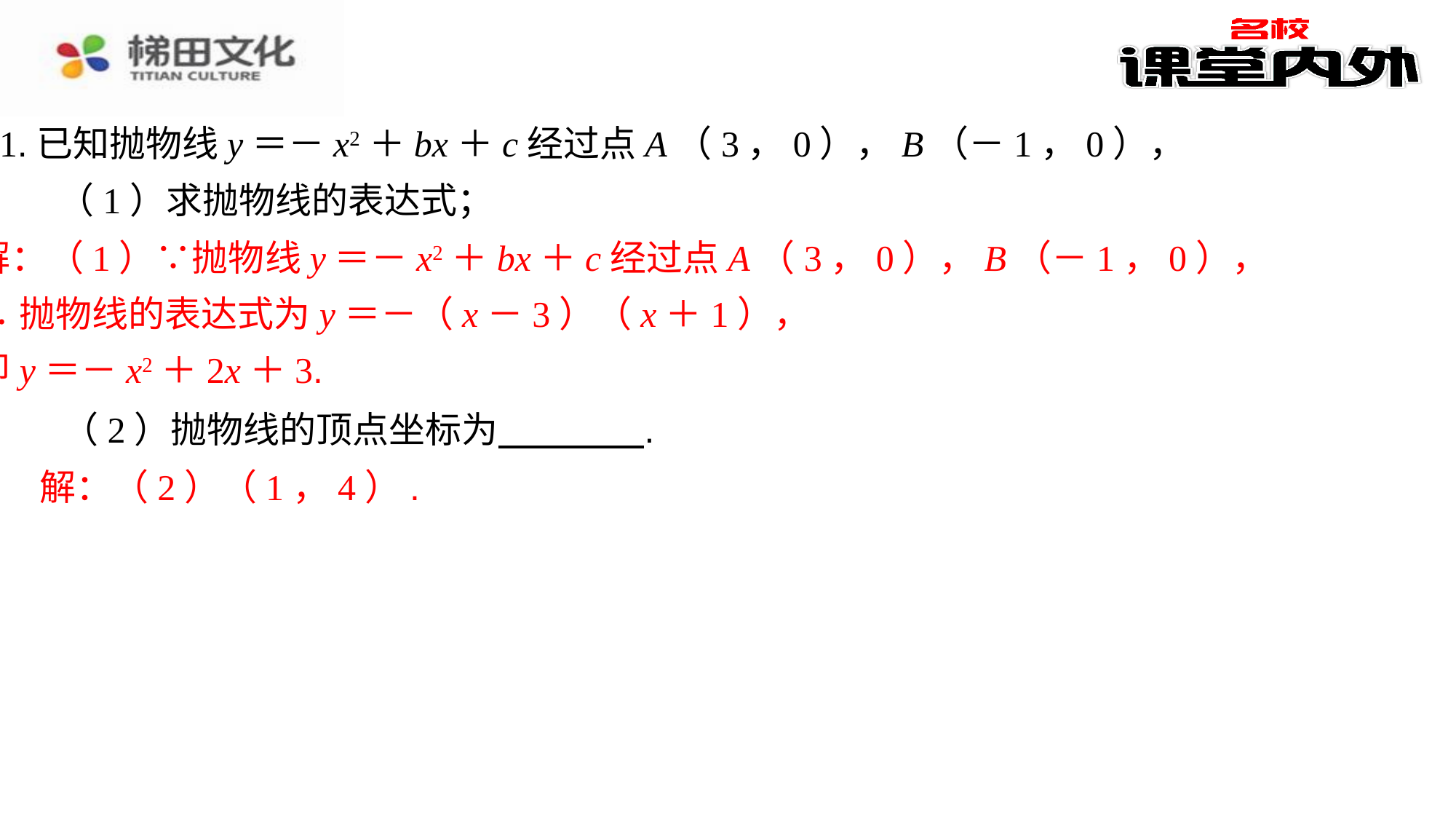

11.已知抛物线y＝－x2＋bx＋c经过点A（3，0），B（－1，0），
（1）求抛物线的表达式；
解：（1）∵抛物线y＝－x2＋bx＋c经过点A（3，0），B（－1，0），
∴抛物线的表达式为y＝－（x－3）（x＋1），
即y＝－x2＋2x＋3.
（2）抛物线的顶点坐标为 　　　　⁠.
解：（2）（1，4）.